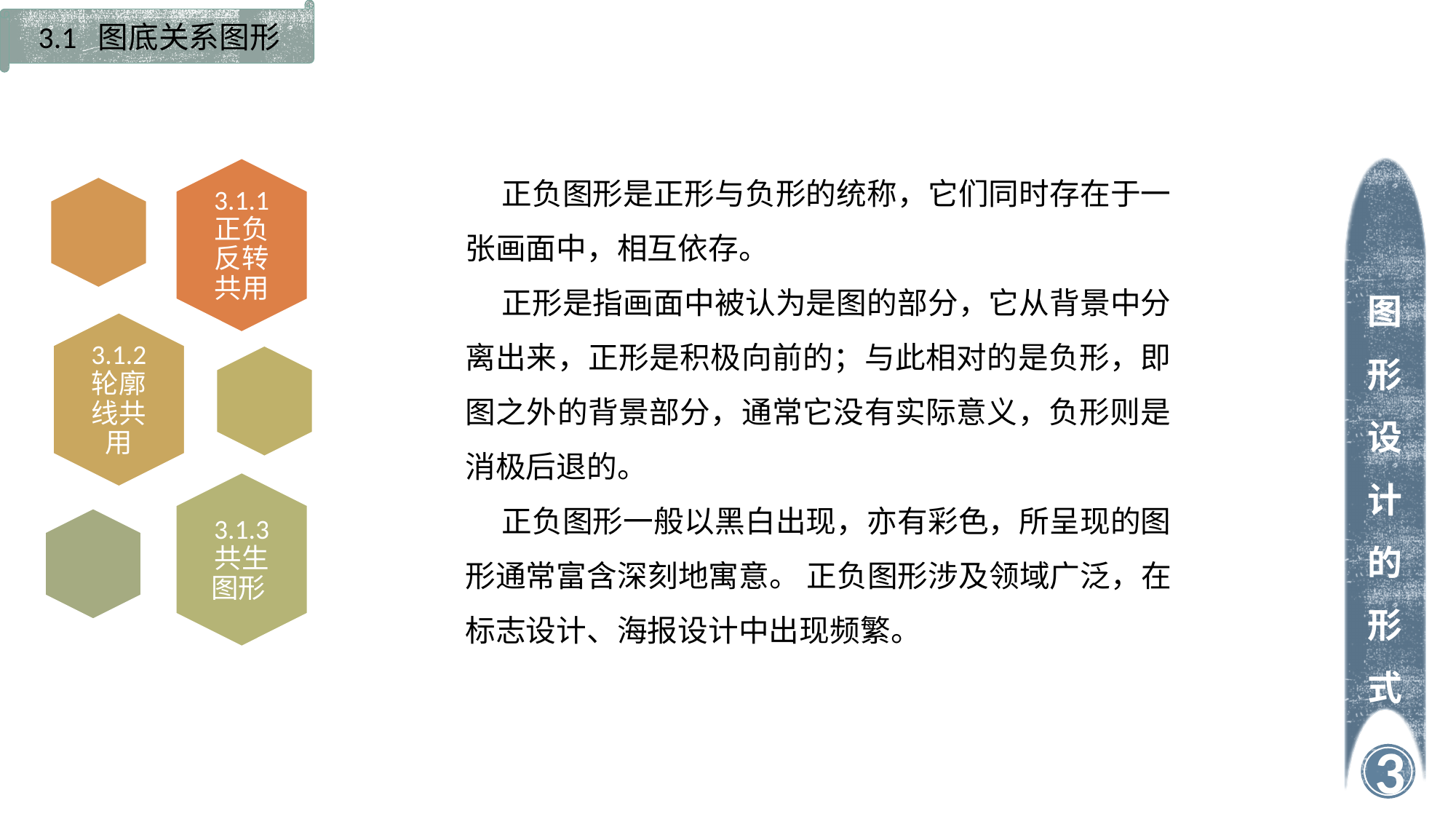

3.1  图底关系图形
3.1.1 正负反转共用

3.1.2 轮廓线共用

3.1.3 共生图形

正负图形是正形与负形的统称，它们同时存在于一张画面中，相互依存。
正形是指画面中被认为是图的部分，它从背景中分离出来，正形是积极向前的；与此相对的是负形，即图之外的背景部分，通常它没有实际意义，负形则是消极后退的。
正负图形一般以黑白出现，亦有彩色，所呈现的图形通常富含深刻地寓意。 正负图形涉及领域广泛，在标志设计、海报设计中出现频繁。
图形设计的形式
3